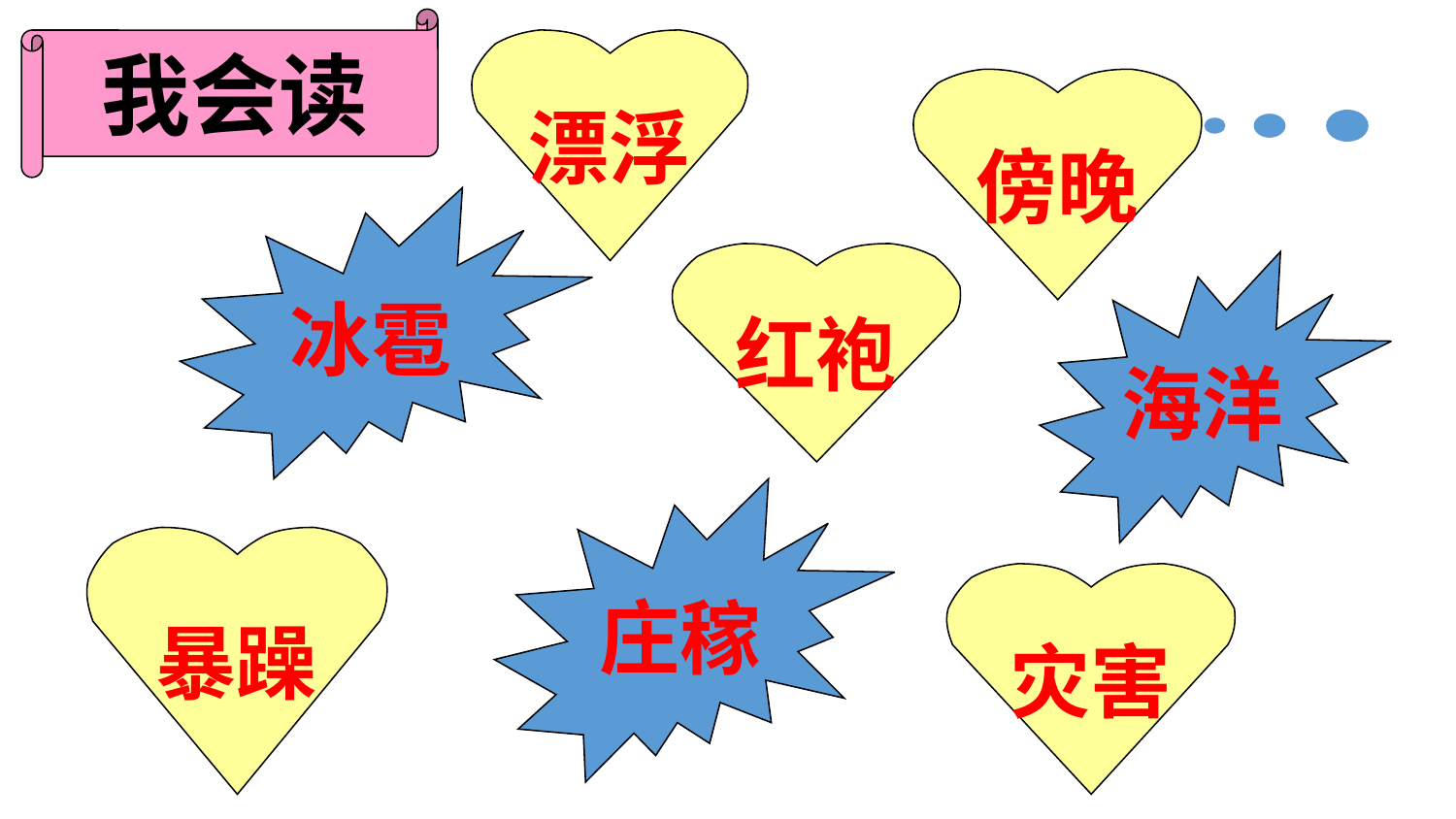

我会读
漂浮
傍晚
冰雹
红袍
海洋
庄稼
暴躁
灾害